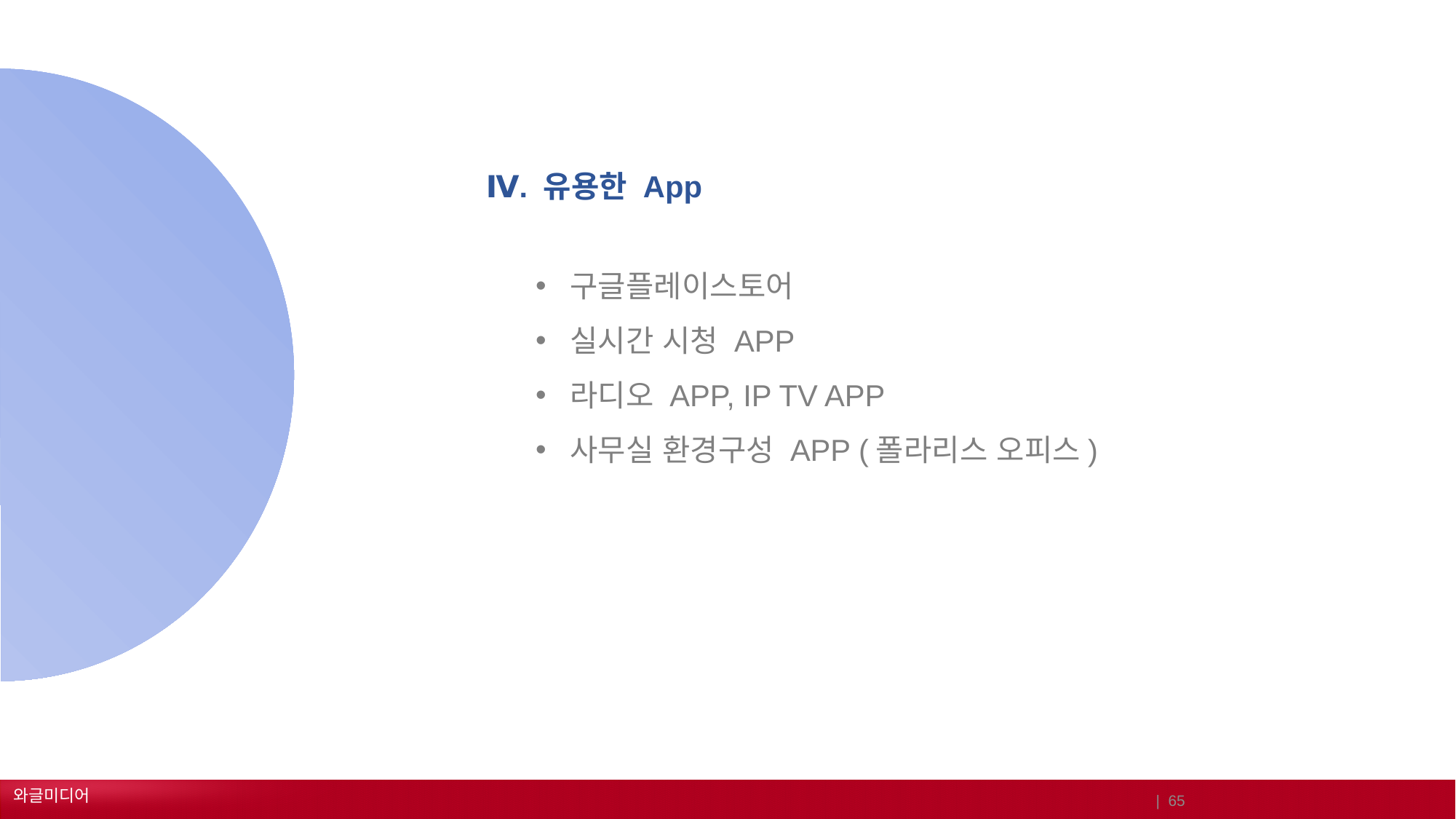

Ⅳ. 유용한 App
구글플레이스토어
실시간 시청 APP
라디오 APP, IP TV APP
사무실 환경구성 APP (폴라리스 오피스)